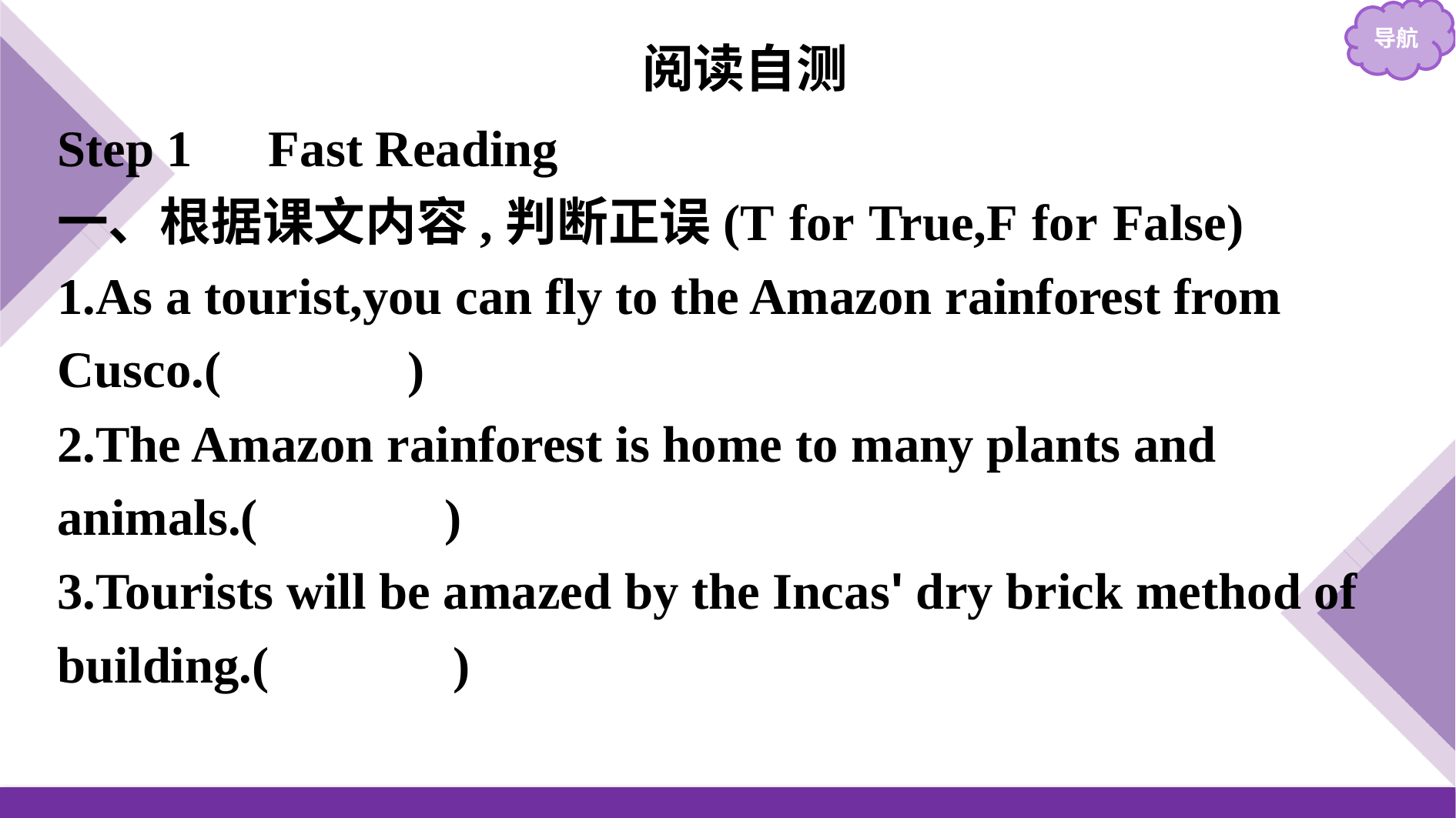

阅读自测
Step 1　Fast Reading
一、根据课文内容,判断正误(T for True,F for False)
1.As a tourist,you can fly to the Amazon rainforest from Cusco.(　T　)
2.The Amazon rainforest is home to many plants and animals.(　T　)
3.Tourists will be amazed by the Incas' dry brick method of building.(　F　)